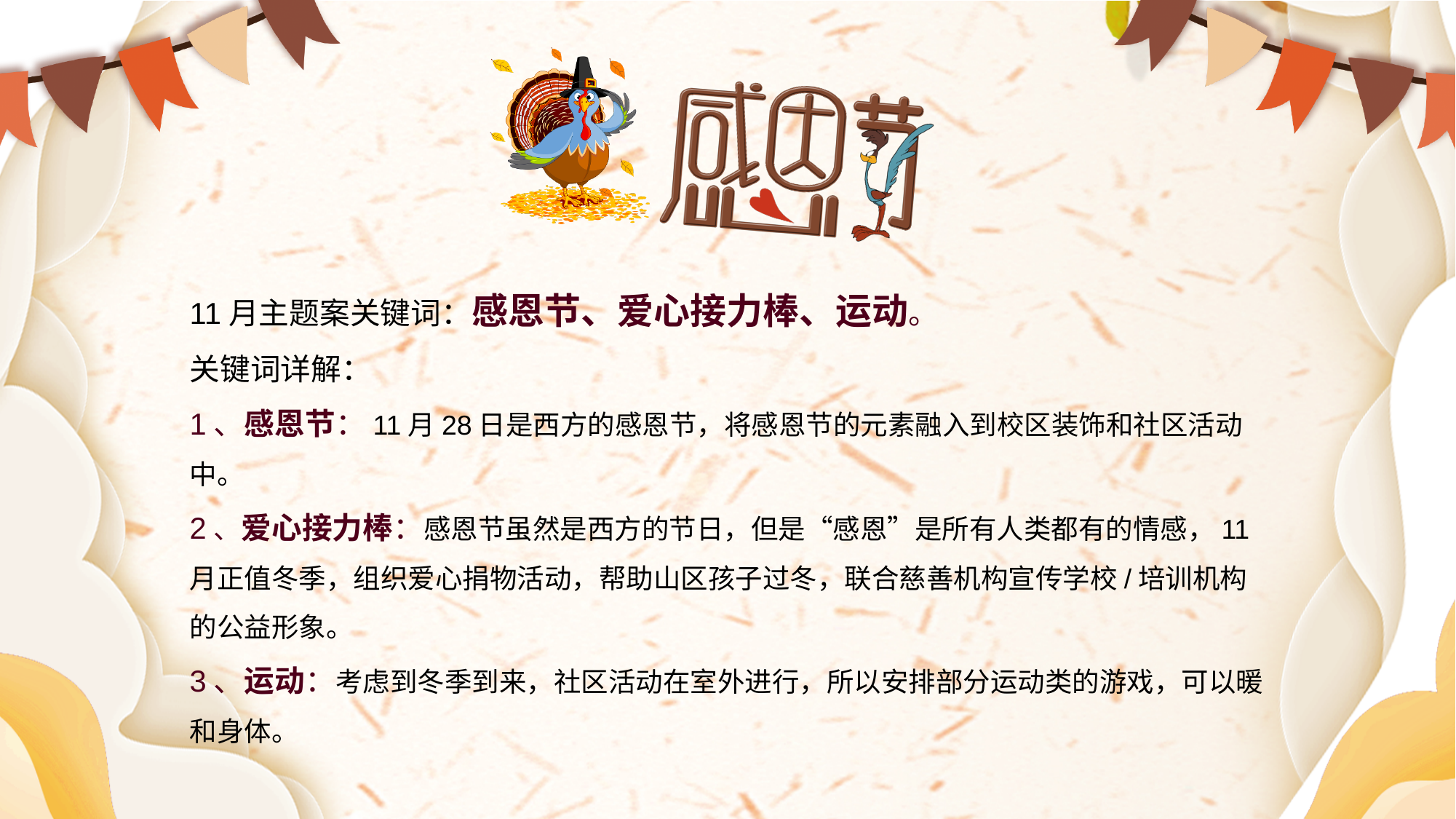

11月主题案关键词：感恩节、爱心接力棒、运动。
关键词详解：
1、感恩节：11月28日是西方的感恩节，将感恩节的元素融入到校区装饰和社区活动中。
2、爱心接力棒：感恩节虽然是西方的节日，但是“感恩”是所有人类都有的情感，11月正值冬季，组织爱心捐物活动，帮助山区孩子过冬，联合慈善机构宣传学校/培训机构的公益形象。
3、运动：考虑到冬季到来，社区活动在室外进行，所以安排部分运动类的游戏，可以暖和身体。